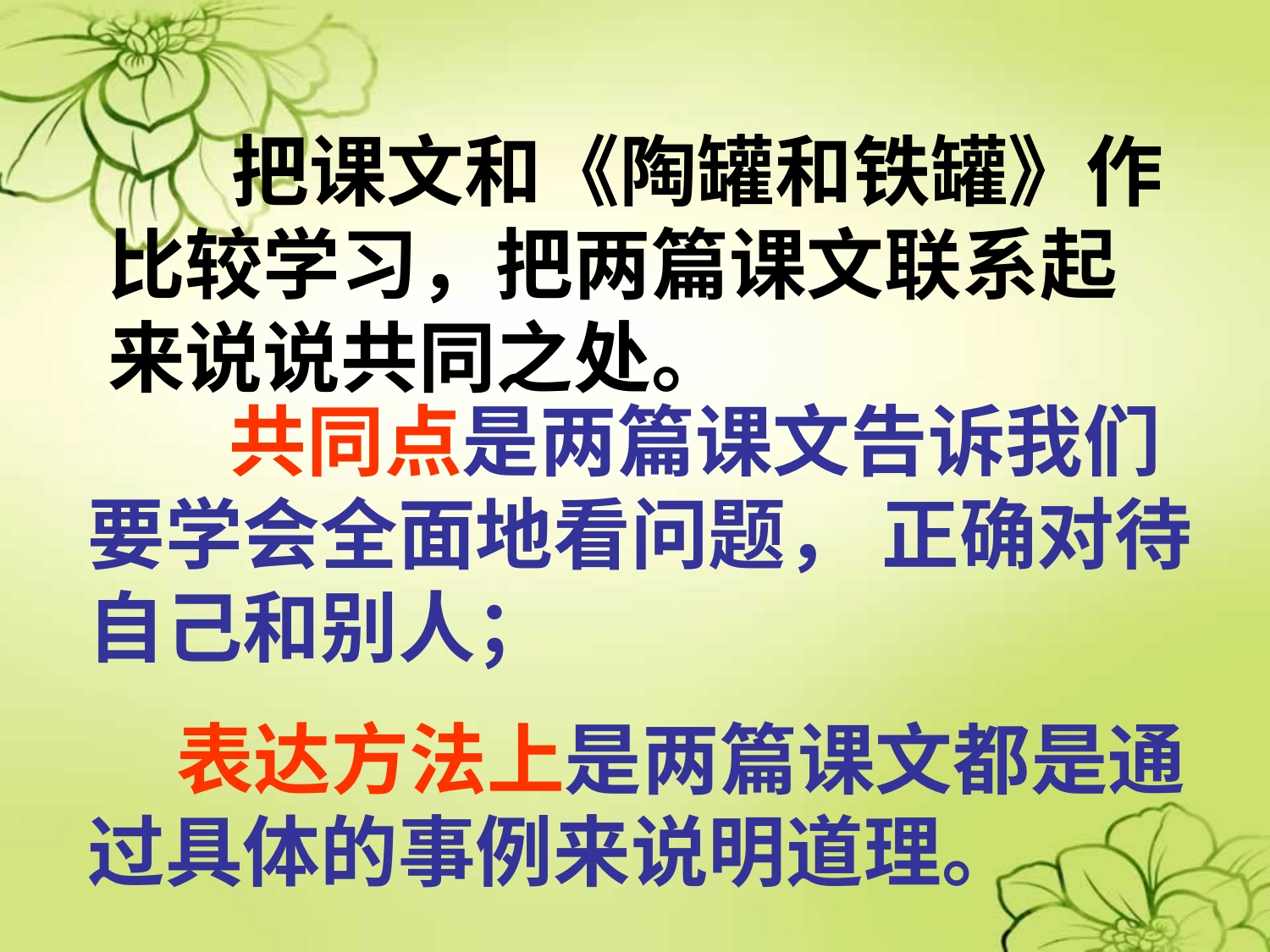

把课文和《陶罐和铁罐》作比较学习，把两篇课文联系起来说说共同之处。
       共同点是两篇课文告诉我们要学会全面地看问题， 正确对待自己和别人；
    表达方法上是两篇课文都是通过具体的事例来说明道理。